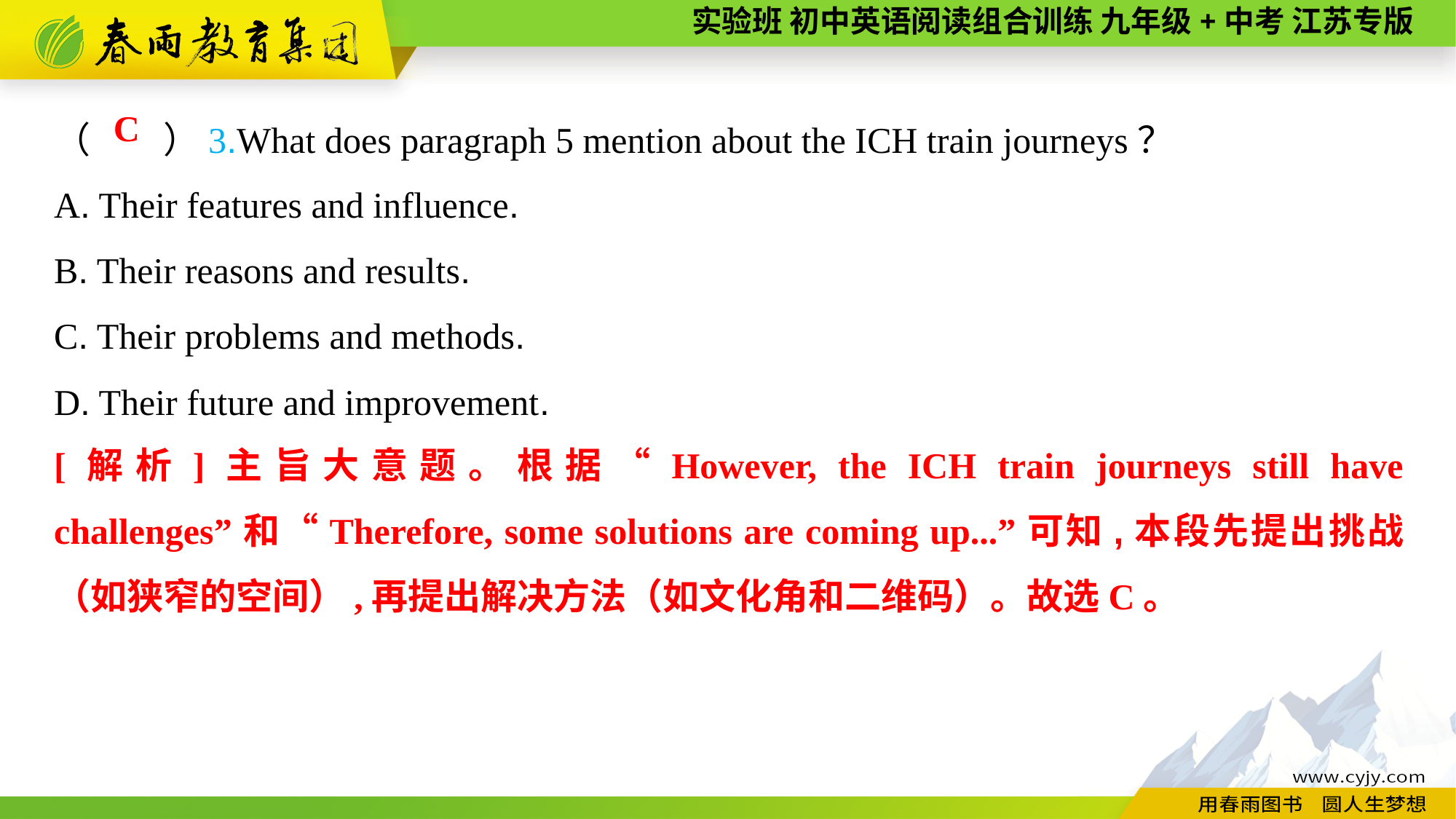

（　　）3.What does paragraph 5 mention about the ICH train journeys？
A. Their features and influence.
B. Their reasons and results.
C. Their problems and methods.
D. Their future and improvement.
C
[解析]主旨大意题。根据“However, the ICH train journeys still have challenges”和“Therefore, some solutions are coming up...”可知,本段先提出挑战（如狭窄的空间）,再提出解决方法（如文化角和二维码）。故选C。